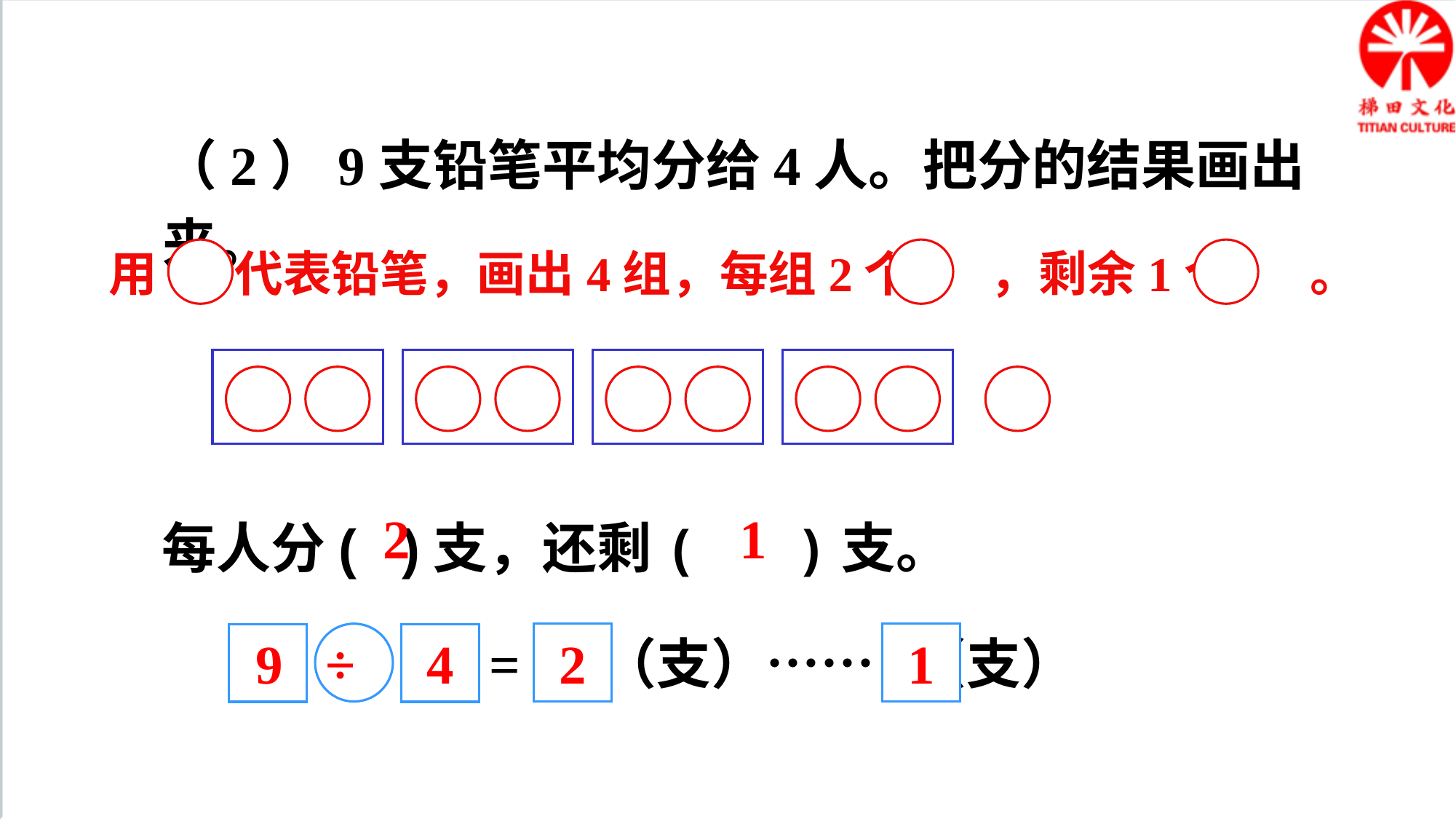

（2）9支铅笔平均分给4人。把分的结果画出来。
用       代表铅笔，画出4组，每组2个       ，剩余1个       。

每人分(   )支，还剩(   )支。
2
1

=     （支）……   （支）

9
÷
4
2
1